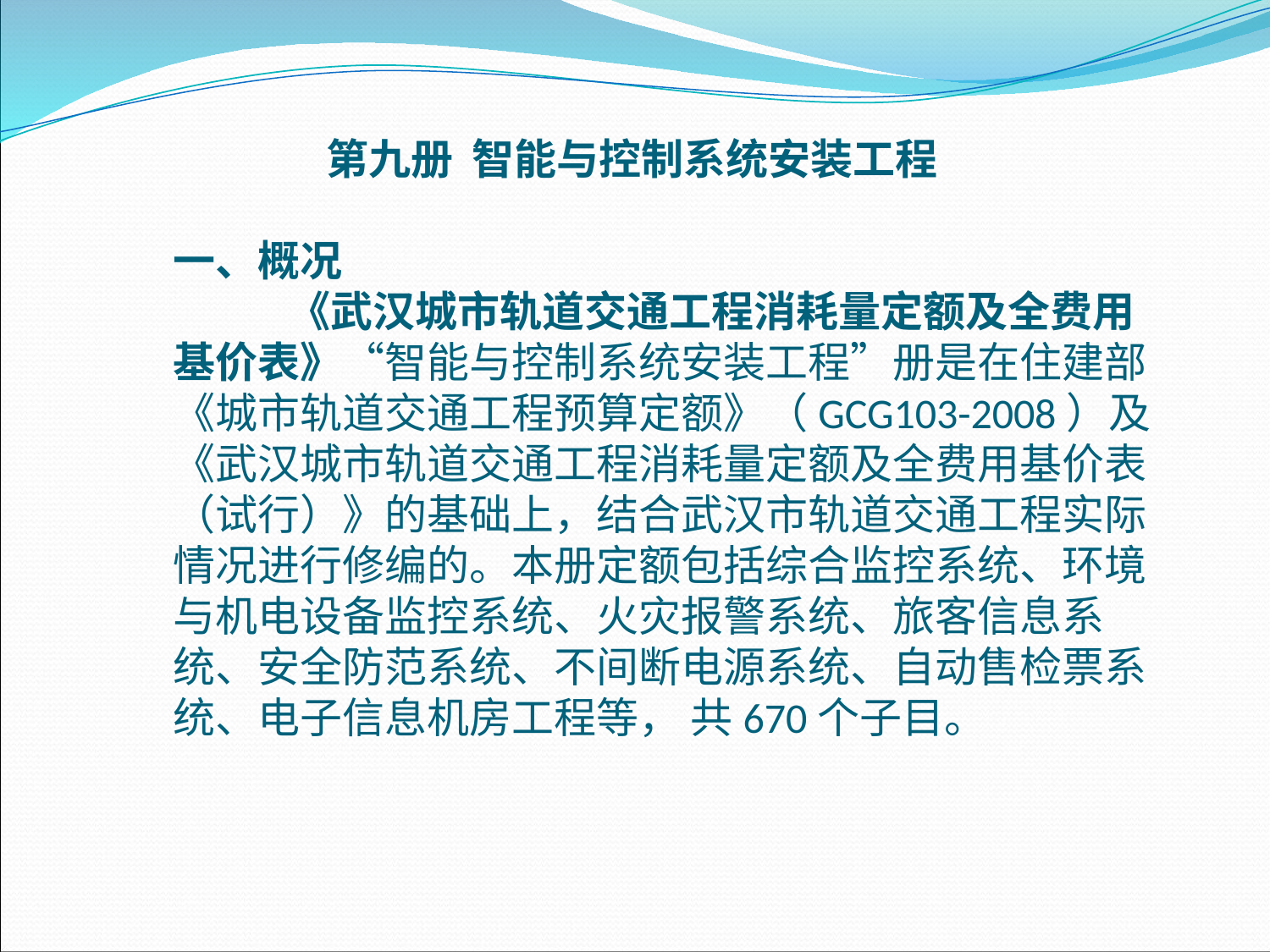

第九册  智能与控制系统安装工程 一、概况           《武汉城市轨道交通工程消耗量定额及全费用基价表》“智能与控制系统安装工程”册是在住建部《城市轨道交通工程预算定额》（GCG103-2008）及《武汉城市轨道交通工程消耗量定额及全费用基价表（试行）》的基础上，结合武汉市轨道交通工程实际情况进行修编的。本册定额包括综合监控系统、环境与机电设备监控系统、火灾报警系统、旅客信息系统、安全防范系统、不间断电源系统、自动售检票系统、电子信息机房工程等， 共670个子目。
28